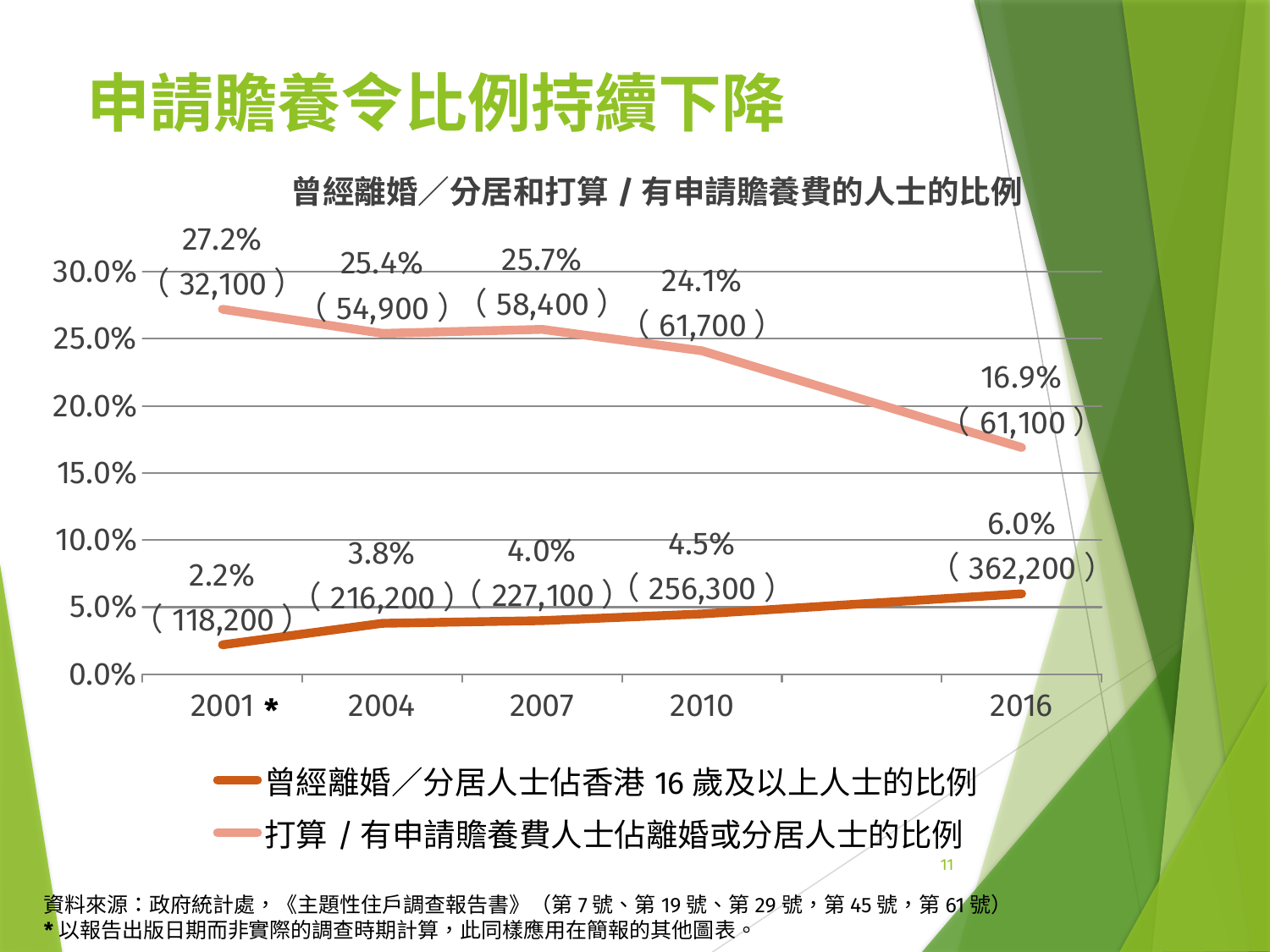

# 申請贍養令比例持續下降

### Chart: 曾經離婚／分居和打算/有申請贍養費的人士的比例

| Category | 曾經離婚／分居人士佔香港16歲及以上人士的比例 | 打算/有申請贍養費人士佔離婚或分居人士的比例 |
|---|---|---|
| 2001 | 0.022 | 0.272 |
| 2004 | 0.038 | 0.254 |
| 2007 | 0.04000000000000002 | 0.257 |
| 2010 | 0.04500000000000001 | 0.24100000000000021 |
|  | 0.05250000000000001 | 0.20500000000000004 |
| 2016 | 0.06000000000000003 | 0.169 |
*
11
資料來源：政府統計處，《主題性住戶調查報告書》（第7號、第19號、第29號，第45號，第61號）
*以報告出版日期而非實際的調查時期計算，此同樣應用在簡報的其他圖表。